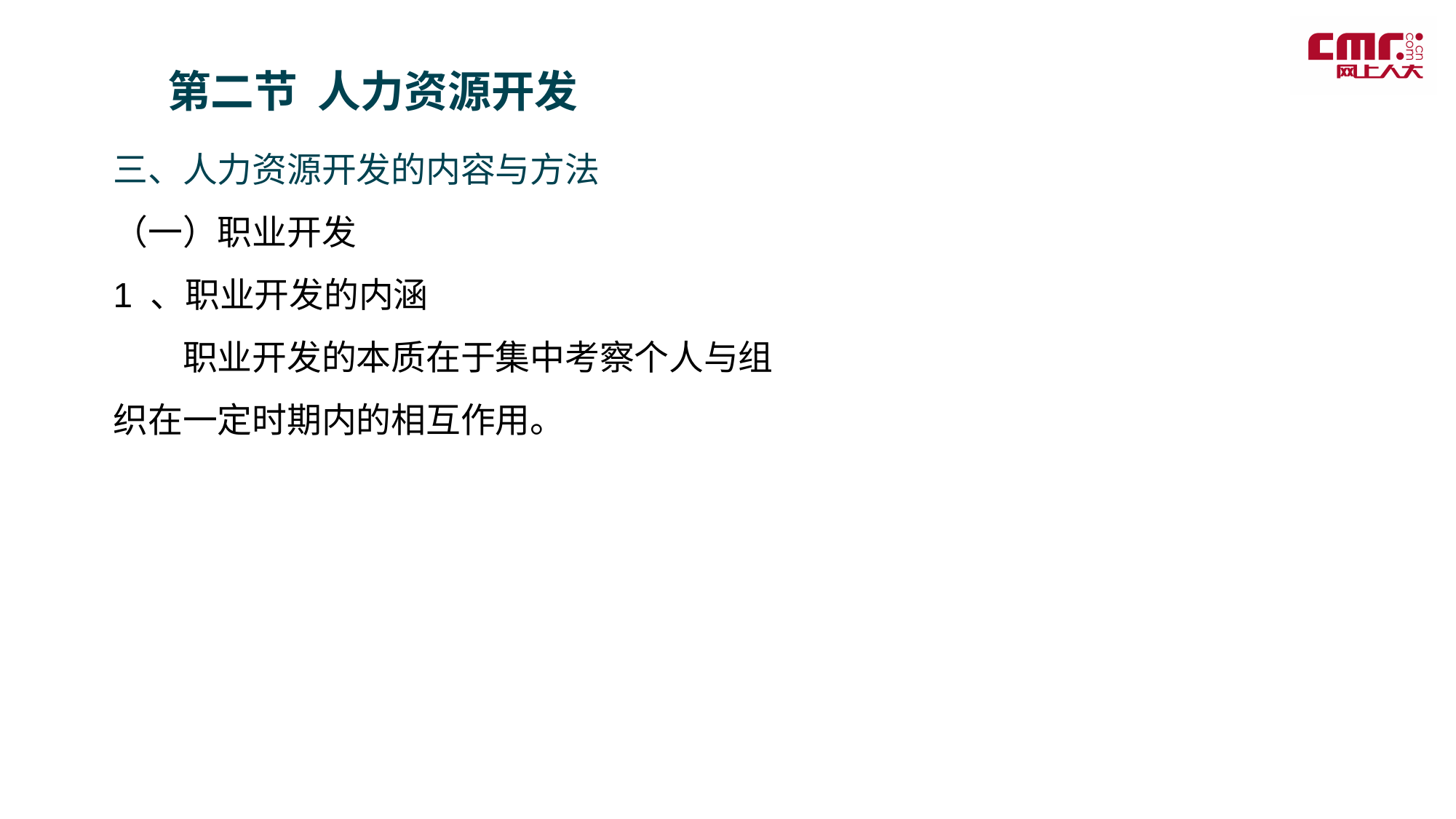

第二节  人力资源开发
三、人力资源开发的内容与方法
（一）职业开发
1 、职业开发的内涵
　　职业开发的本质在于集中考察个人与组织在一定时期内的相互作用。